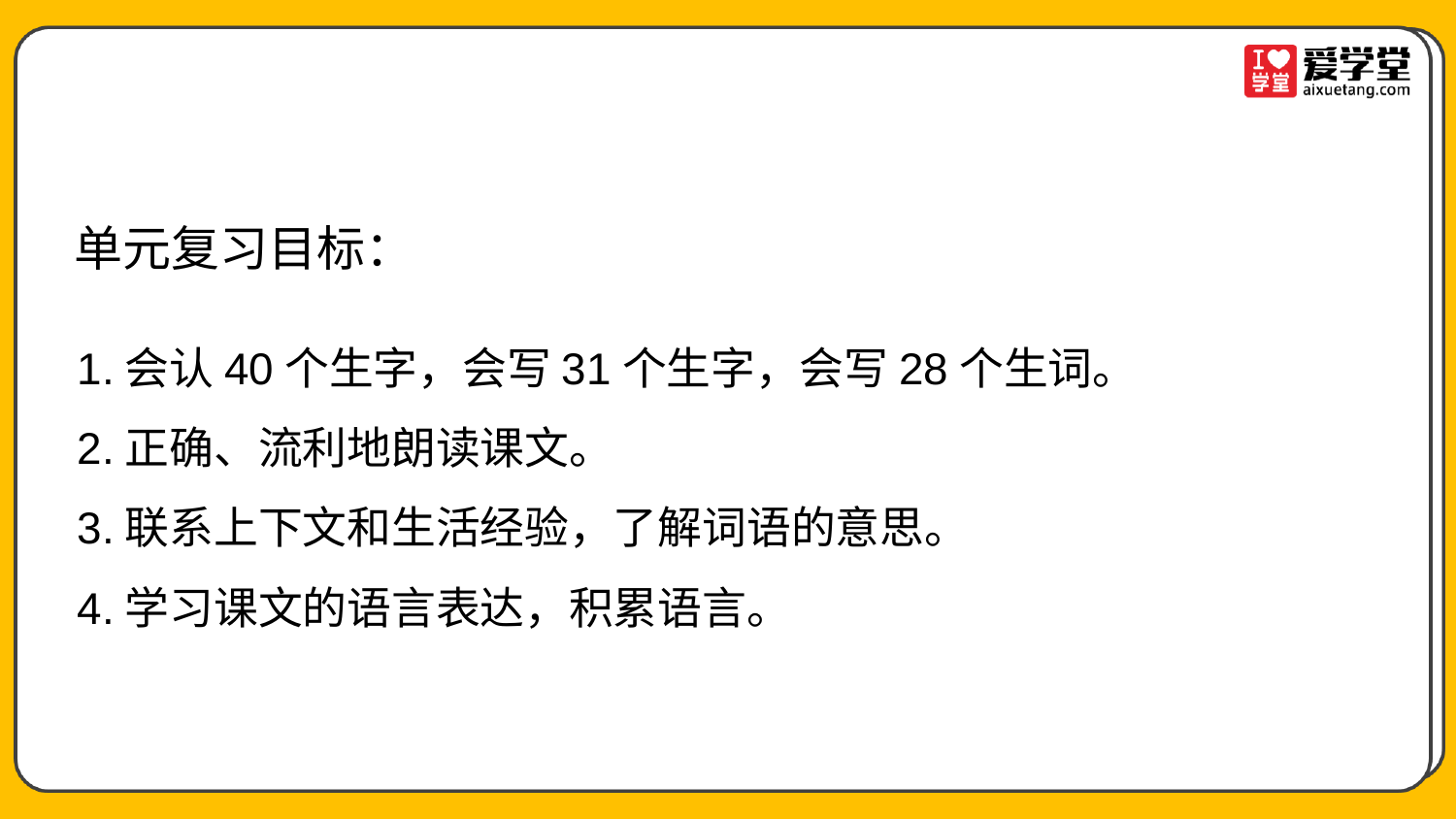

单元复习目标：
1.会认40个生字，会写31个生字，会写28个生词。
2.正确、流利地朗读课文。
3.联系上下文和生活经验，了解词语的意思。
4.学习课文的语言表达，积累语言。